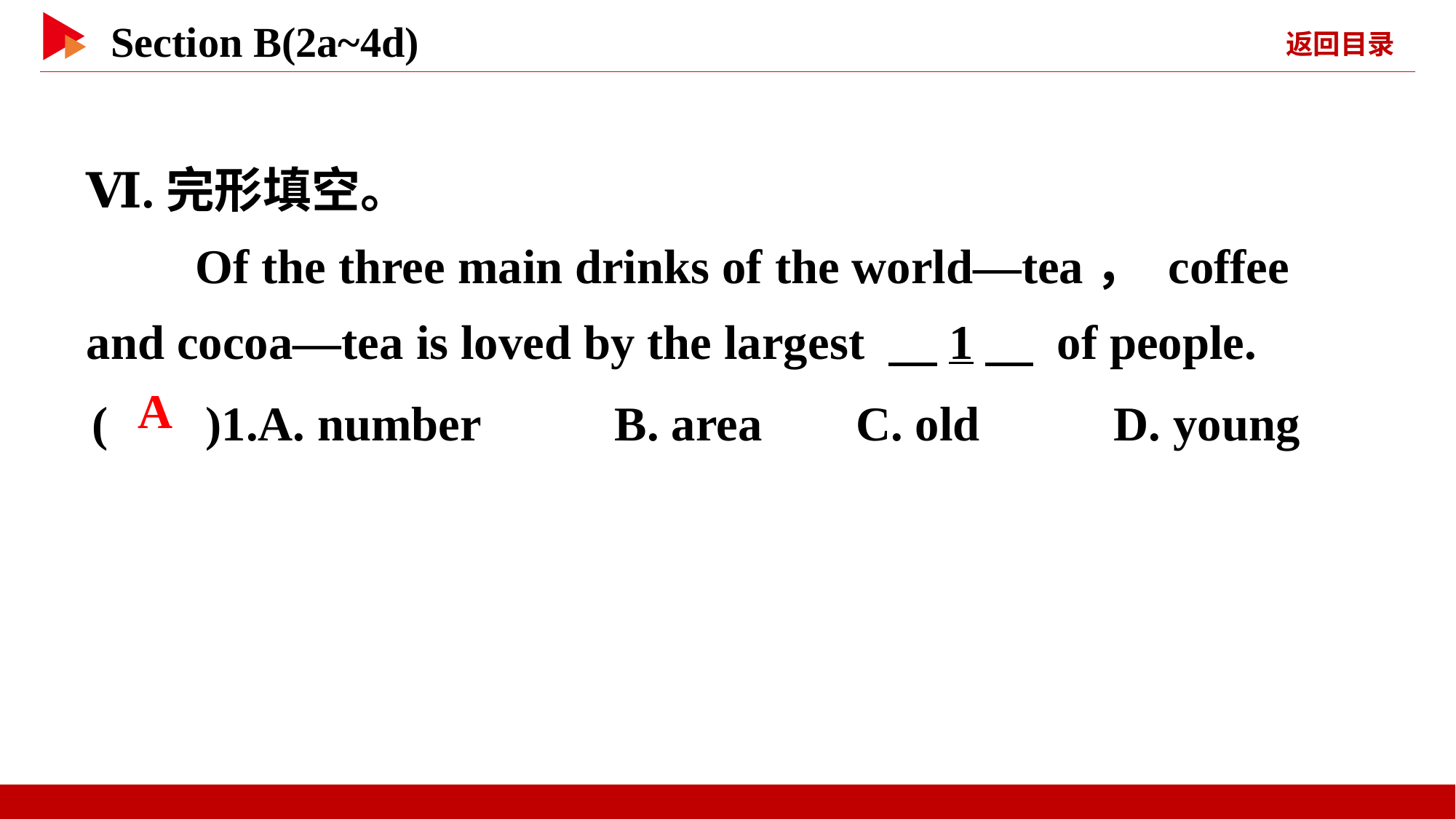

Ⅵ.完形填空。
　　Of the three main drinks of the world—tea， coffee and cocoa—tea is loved by the largest 　1　 of people.
(        )1.A. number           B. area	C. old           D. young
   A